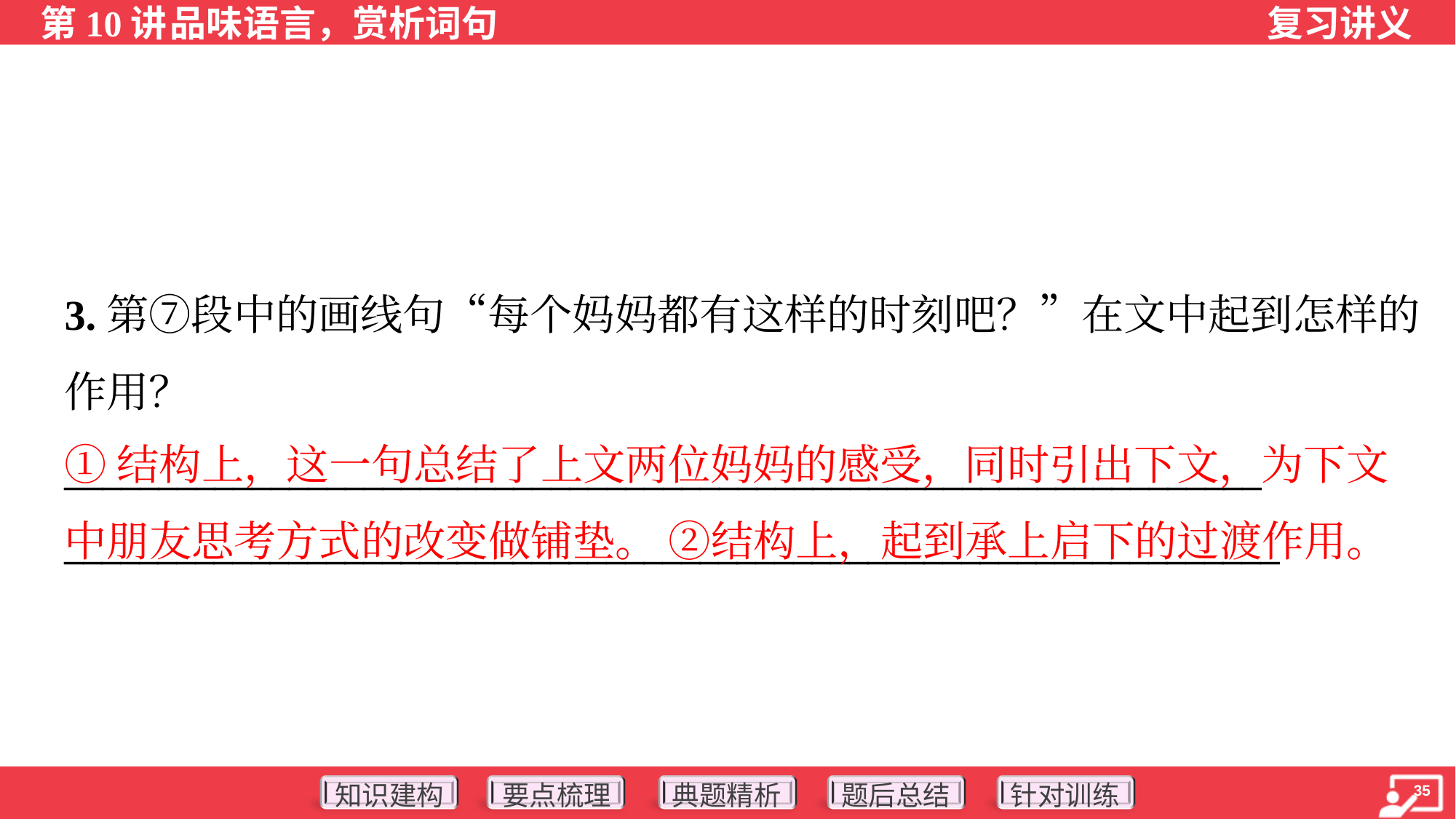

3.第⑦段中的画线句“每个妈妈都有这样的时刻吧？”在文中起到怎样的
作用？
________________________________________________________________
_________________________________________________________________
①结构上，这一句总结了上文两位妈妈的感受，同时引出下文，为下文中朋友思考方式的改变做铺垫。 ②结构上，起到承上启下的过渡作用。